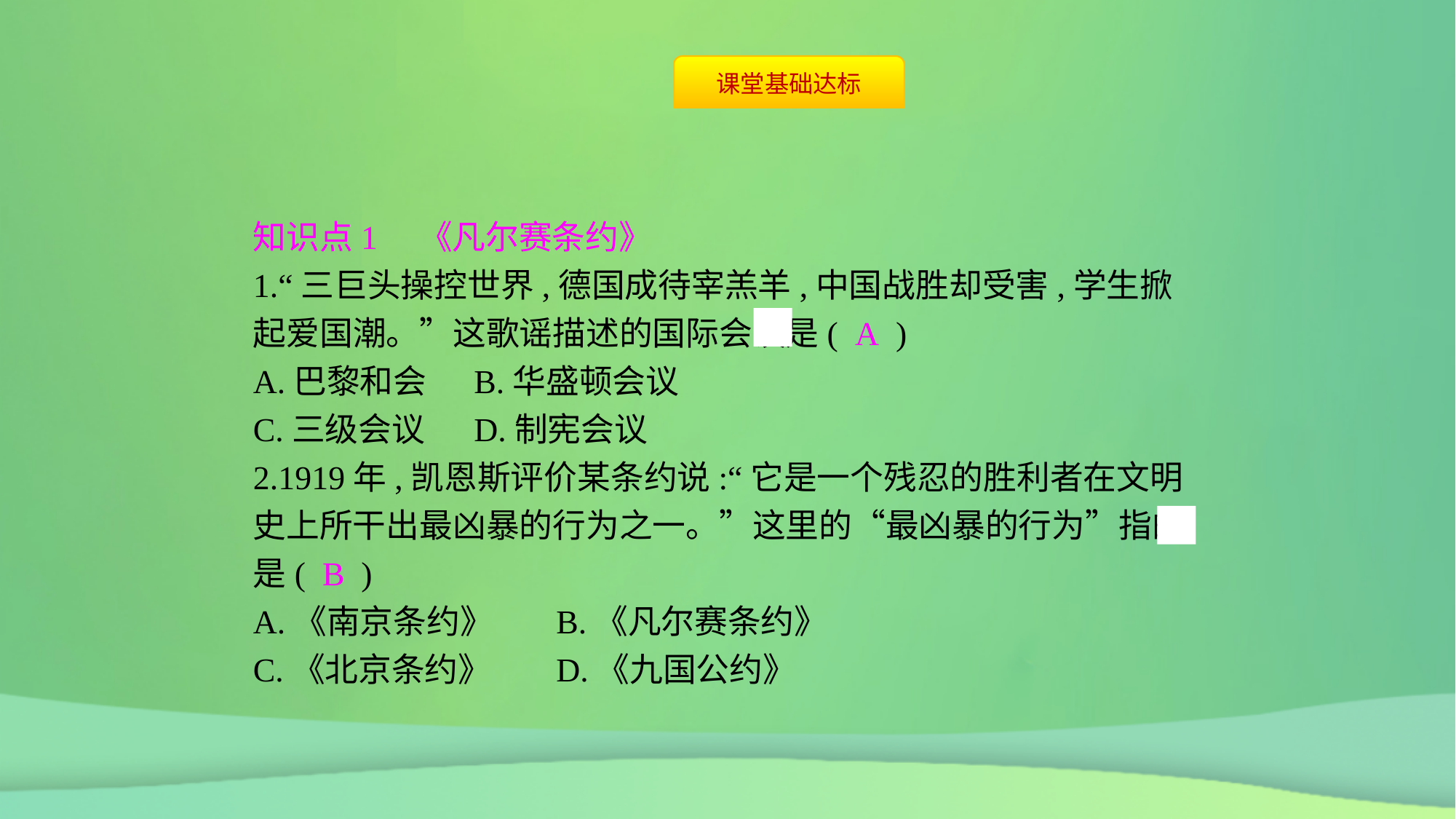

知识点1　《凡尔赛条约》
1.“三巨头操控世界,德国成待宰羔羊,中国战胜却受害,学生掀起爱国潮。”这歌谣描述的国际会议是(  A  )
A.巴黎和会	B.华盛顿会议
C.三级会议	D.制宪会议
2.1919年,凯恩斯评价某条约说:“它是一个残忍的胜利者在文明史上所干出最凶暴的行为之一。”这里的“最凶暴的行为”指的是(  B  )
A.《南京条约》	B.《凡尔赛条约》
C.《北京条约》	D.《九国公约》